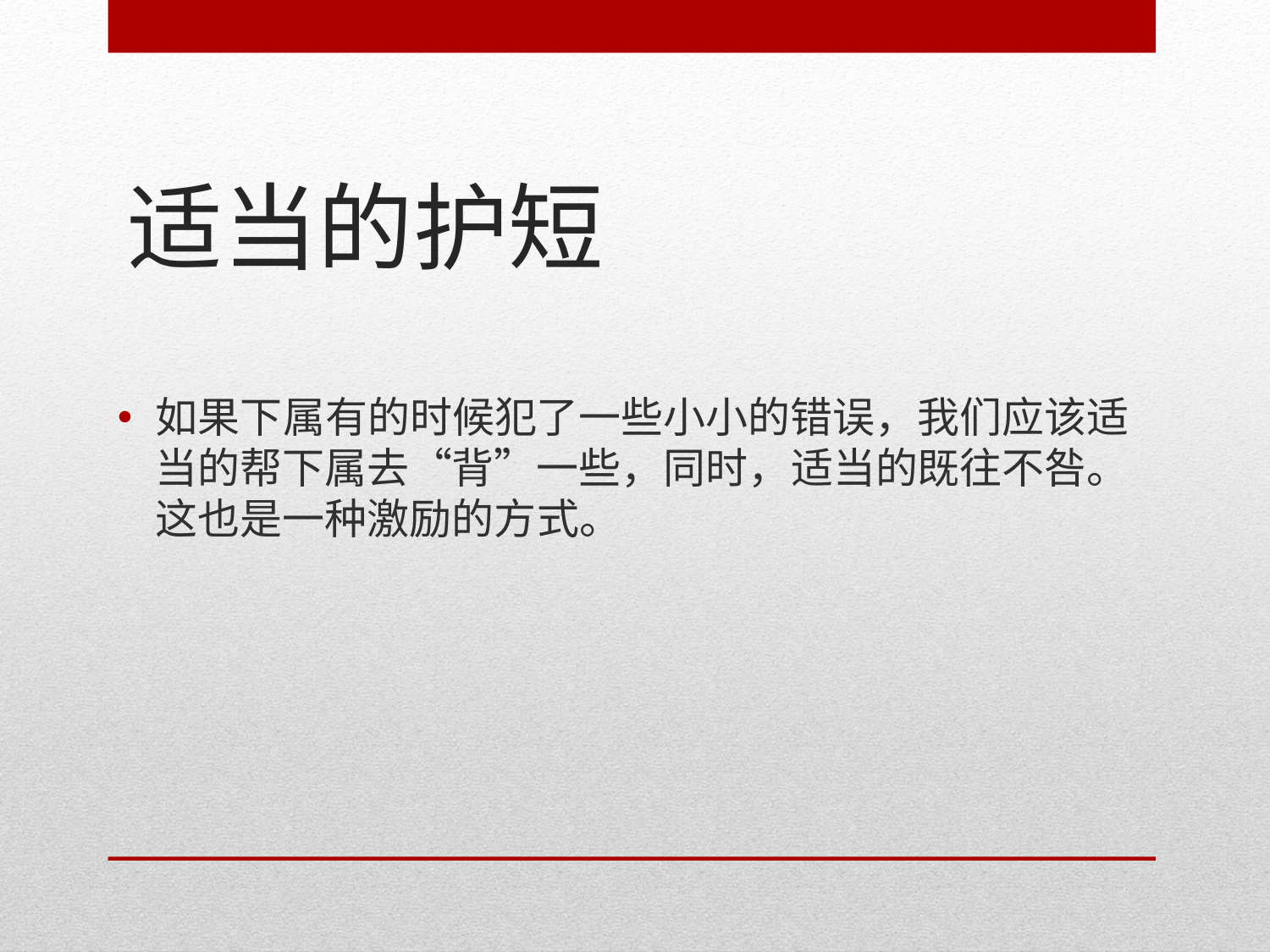

# 适当的护短
如果下属有的时候犯了一些小小的错误，我们应该适当的帮下属去“背”一些，同时，适当的既往不咎。这也是一种激励的方式。